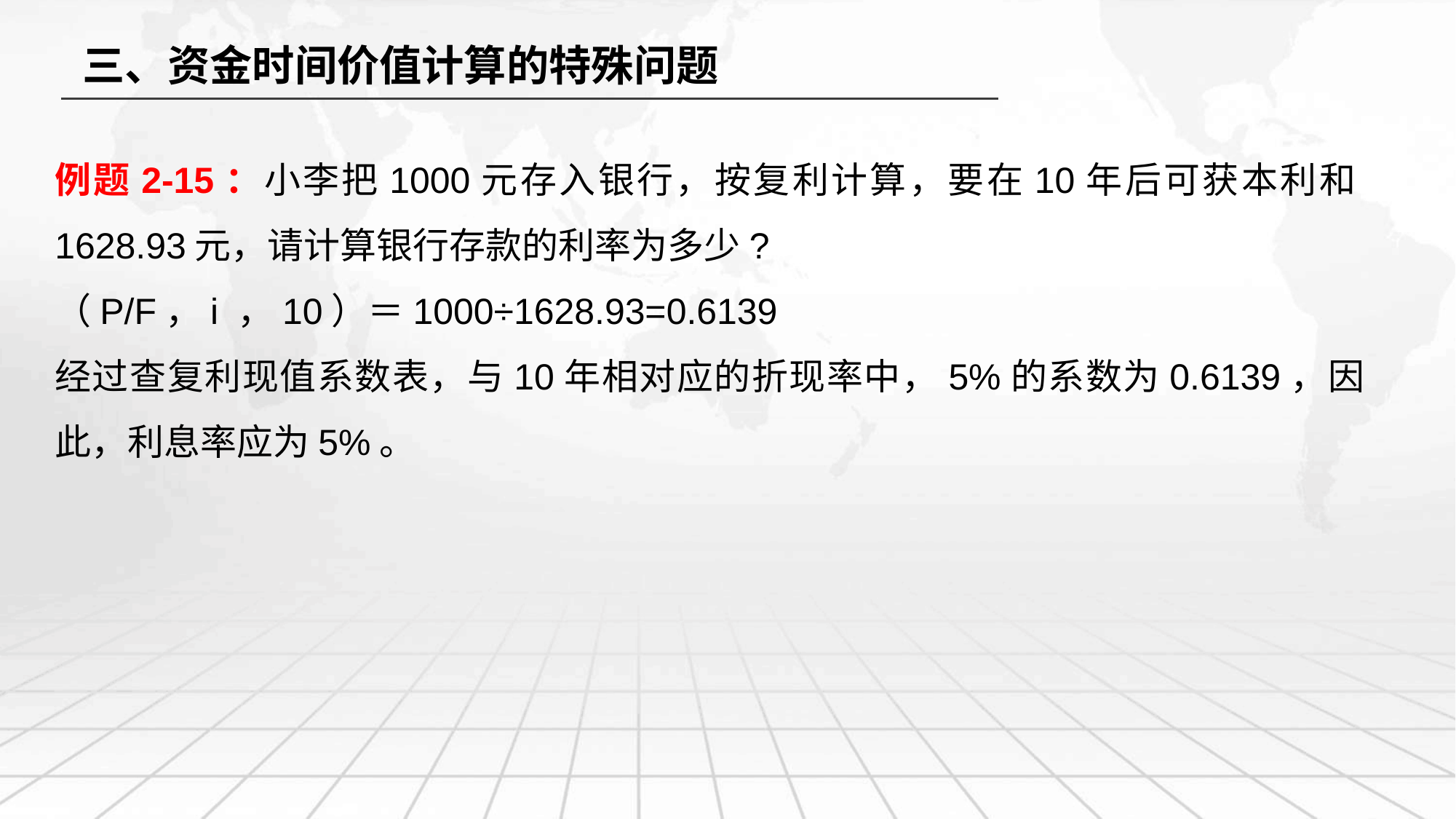

三、资金时间价值计算的特殊问题
例题2-15：小李把1000元存入银行，按复利计算，要在10年后可获本利和1628.93元，请计算银行存款的利率为多少?
（P/F，i ，10）＝1000÷1628.93=0.6139
经过查复利现值系数表，与10年相对应的折现率中，5%的系数为0.6139，因此，利息率应为5%。